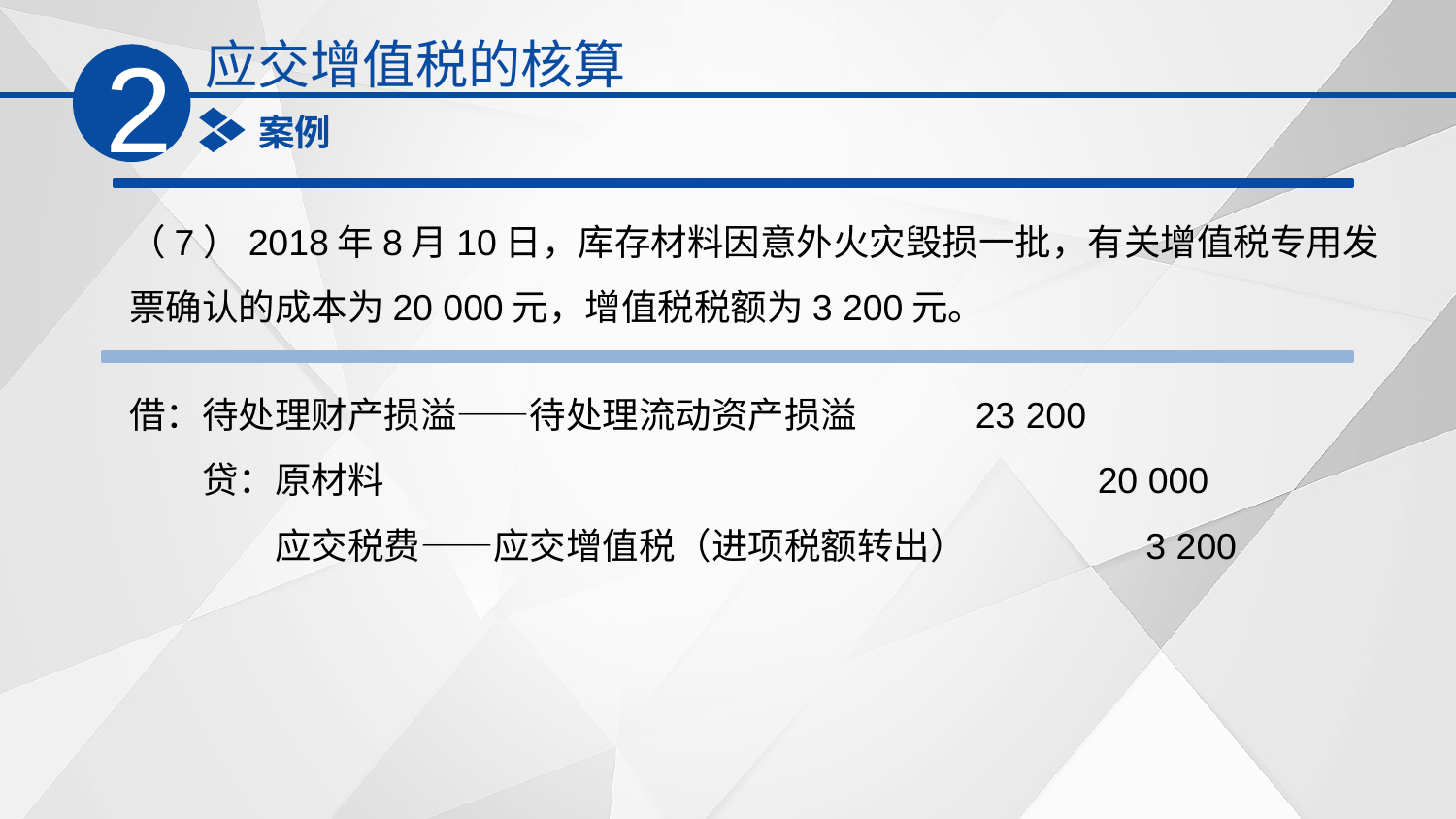

应交增值税的核算
2

案例

（7）2018年8月10日，库存材料因意外火灾毁损一批，有关增值税专用发票确认的成本为20 000元，增值税税额为3 200元。

借：待处理财产损溢——待处理流动资产损溢　　　23 200
　　贷：原材料　　　　　　　　　　　　　　　　　　      20 000
　　　　应交税费——应交增值税（进项税额转出）　　　   　3 200